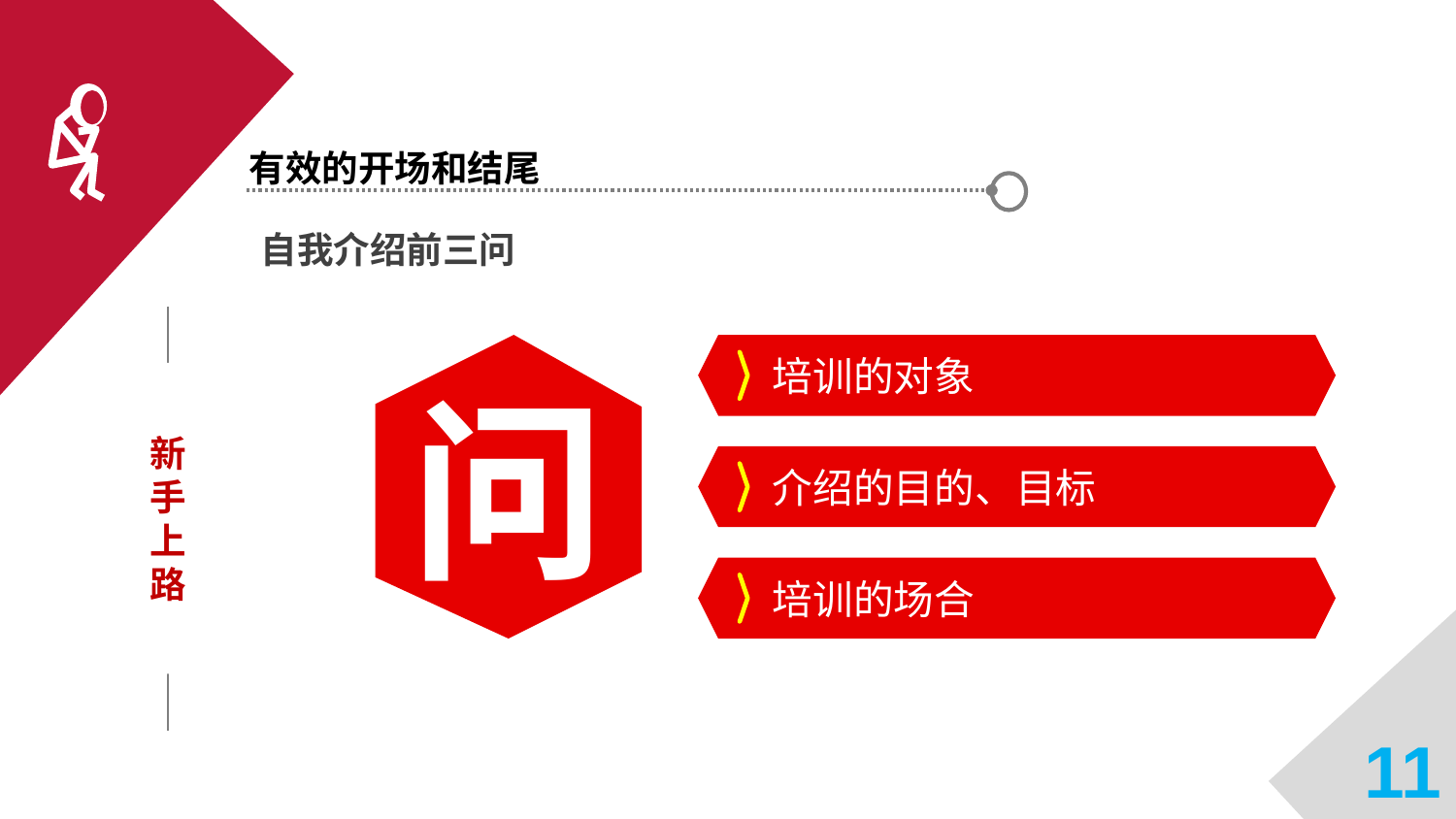

有效的开场和结尾

自我介绍前三问
问
培训的对象

介绍的目的、目标

培训的场合

新手上路

11
11